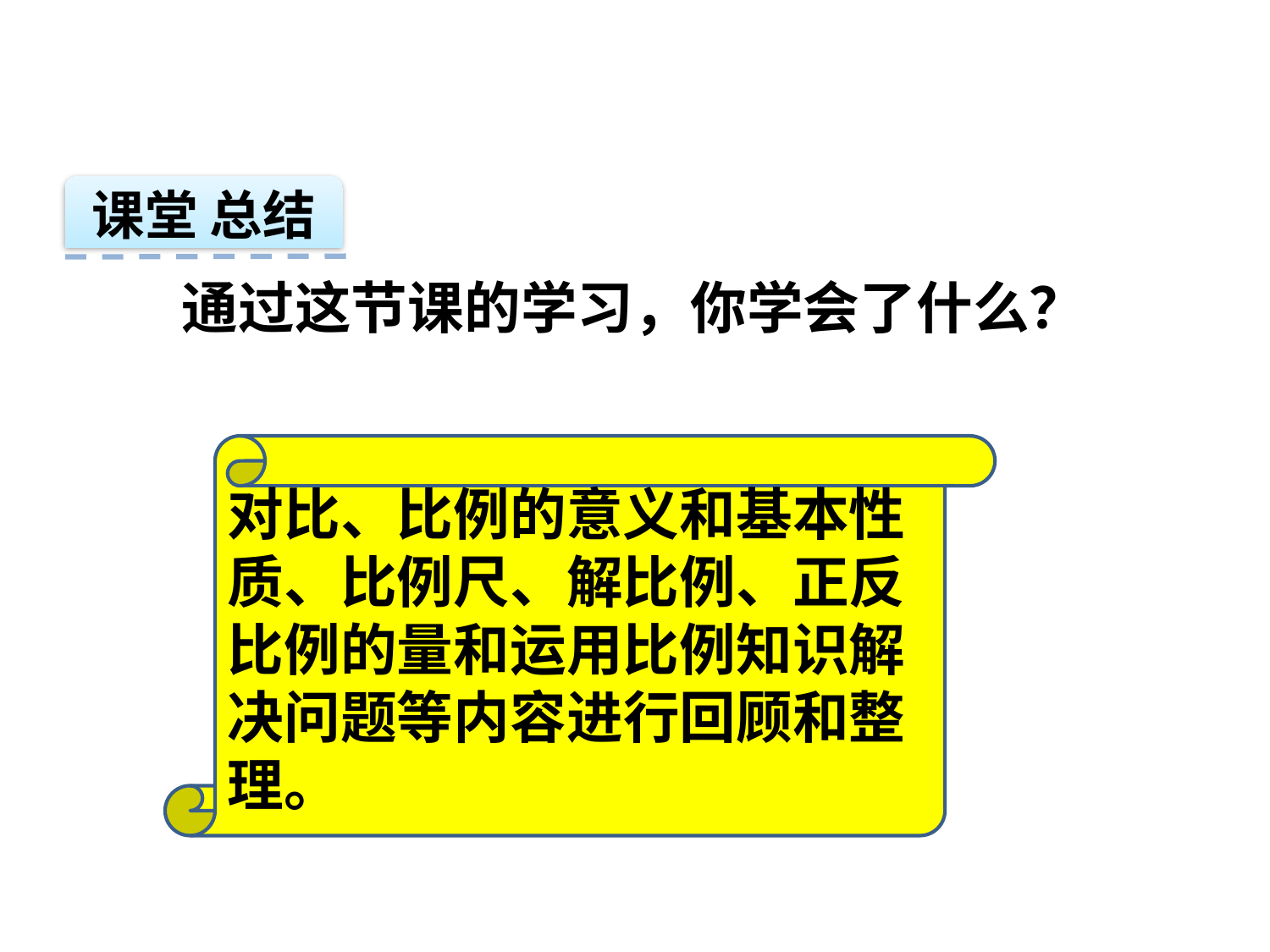

课堂 总结
通过这节课的学习，你学会了什么？
对比、比例的意义和基本性质、比例尺、解比例、正反比例的量和运用比例知识解决问题等内容进行回顾和整理。